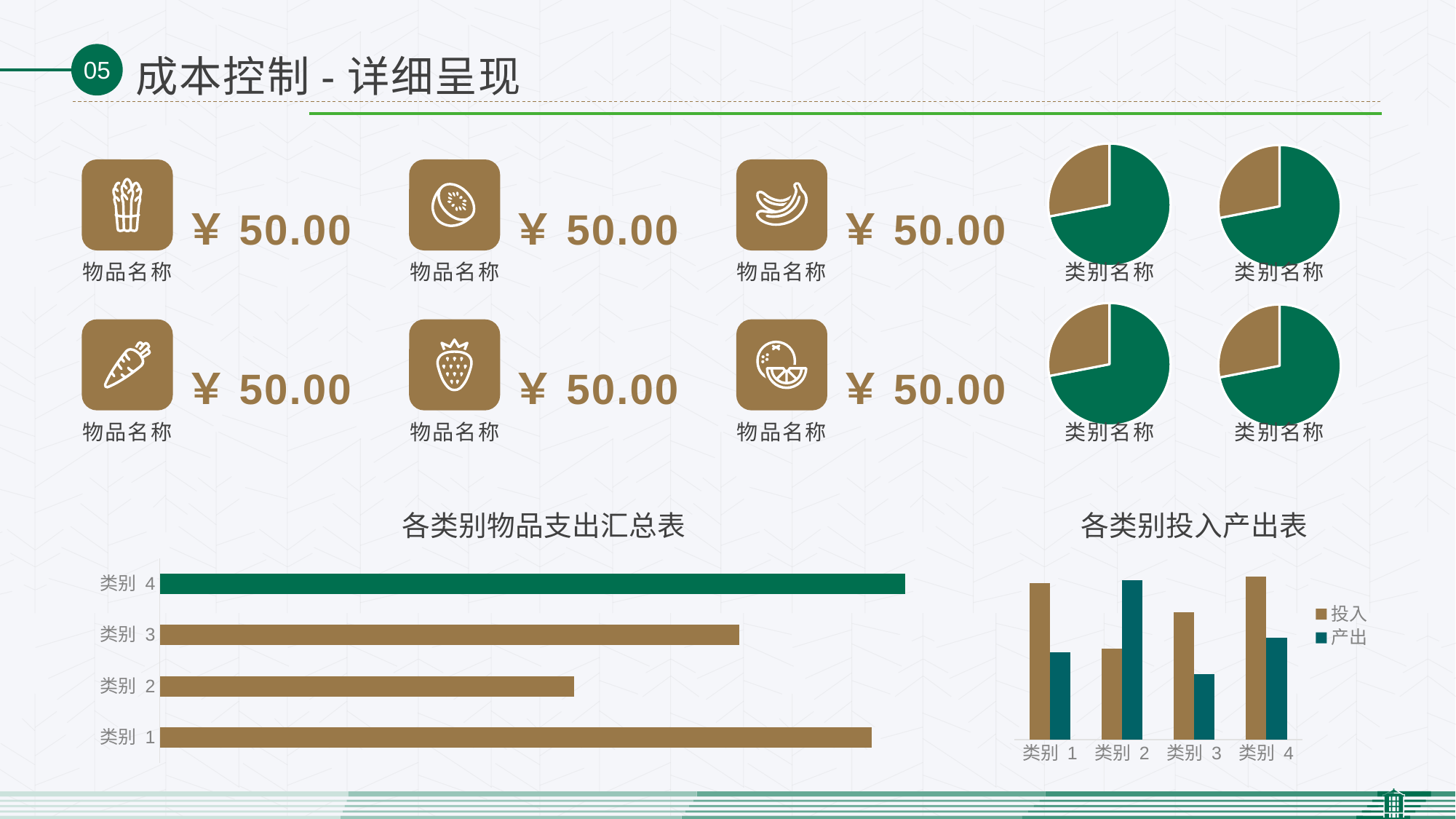

成本控制-详细呈现

### Chart

| Category | 金额（元） |
|---|---|
| 类别1 | 8.2 |
| 类别2 | 3.2 |

### Chart

| Category | 金额（元） |
|---|---|
| 类别1 | 8.2 |
| 类别2 | 3.2 |

￥50.00
物品名称

￥50.00
物品名称

￥50.00
物品名称

类别名称
类别名称

### Chart

| Category | 金额（元） |
|---|---|
| 类别1 | 8.2 |
| 类别2 | 3.2 |

### Chart

| Category | 金额（元） |
|---|---|
| 类别1 | 8.2 |
| 类别2 | 3.2 |

￥50.00
物品名称

￥50.00
物品名称

￥50.00
物品名称
类别名称
类别名称

### Chart: 各类别物品支出汇总表

| Category | 金额（元） |
|---|---|
| 类别 1 | 4.3 |
| 类别 2 | 2.5 |
| 类别 3 | 3.5 |
| 类别 4 | 4.5 |

### Chart: 各类别投入产出表

| Category | 投入 | 产出 |
|---|---|---|
| 类别 1 | 4.3 | 2.4 |
| 类别 2 | 2.5 | 4.4 |
| 类别 3 | 3.5 | 1.8 |
| 类别 4 | 4.5 | 2.8 |